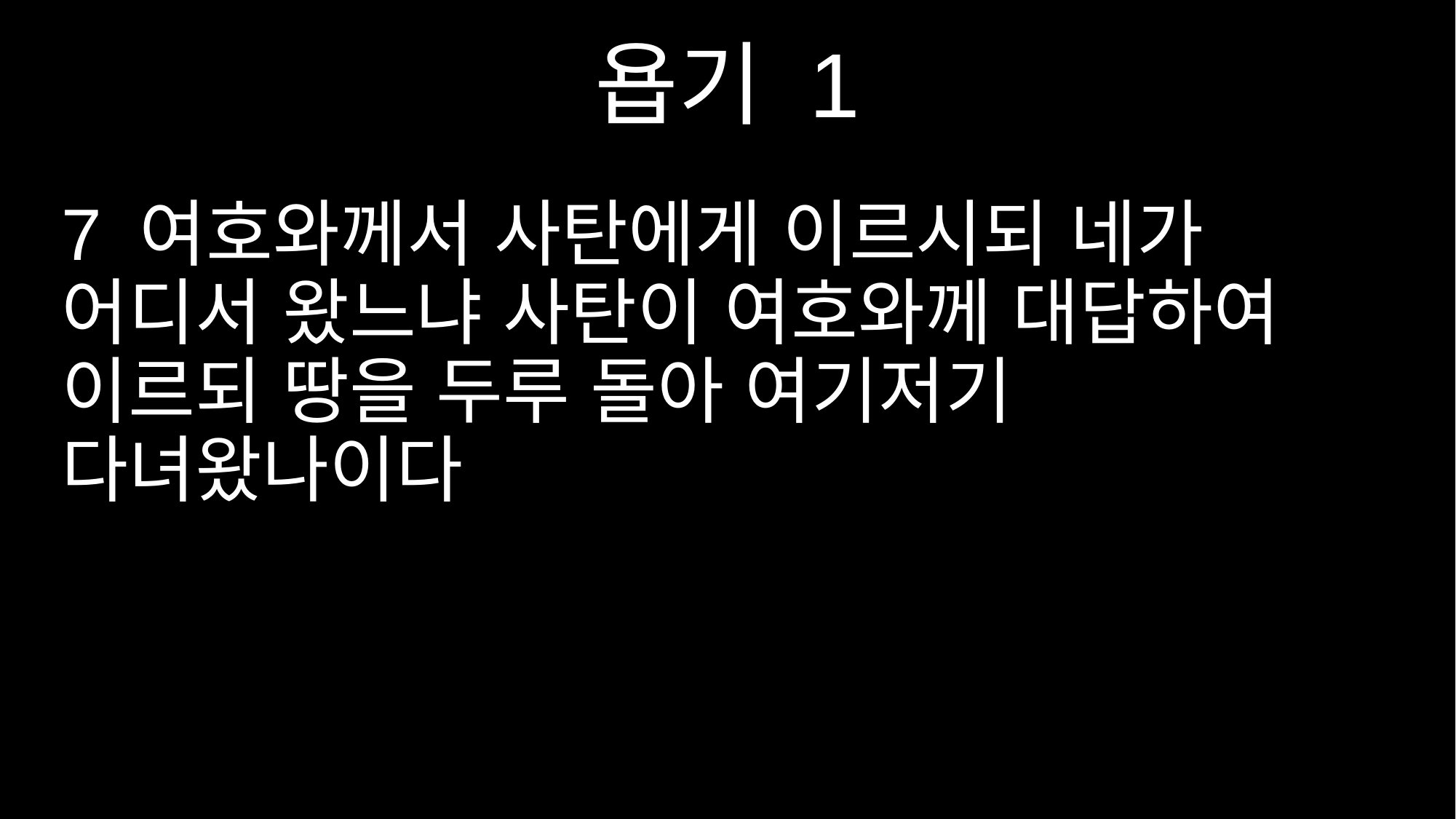

욥기 1
7 여호와께서 사탄에게 이르시되 네가 어디서 왔느냐 사탄이 여호와께 대답하여 이르되 땅을 두루 돌아 여기저기 다녀왔나이다